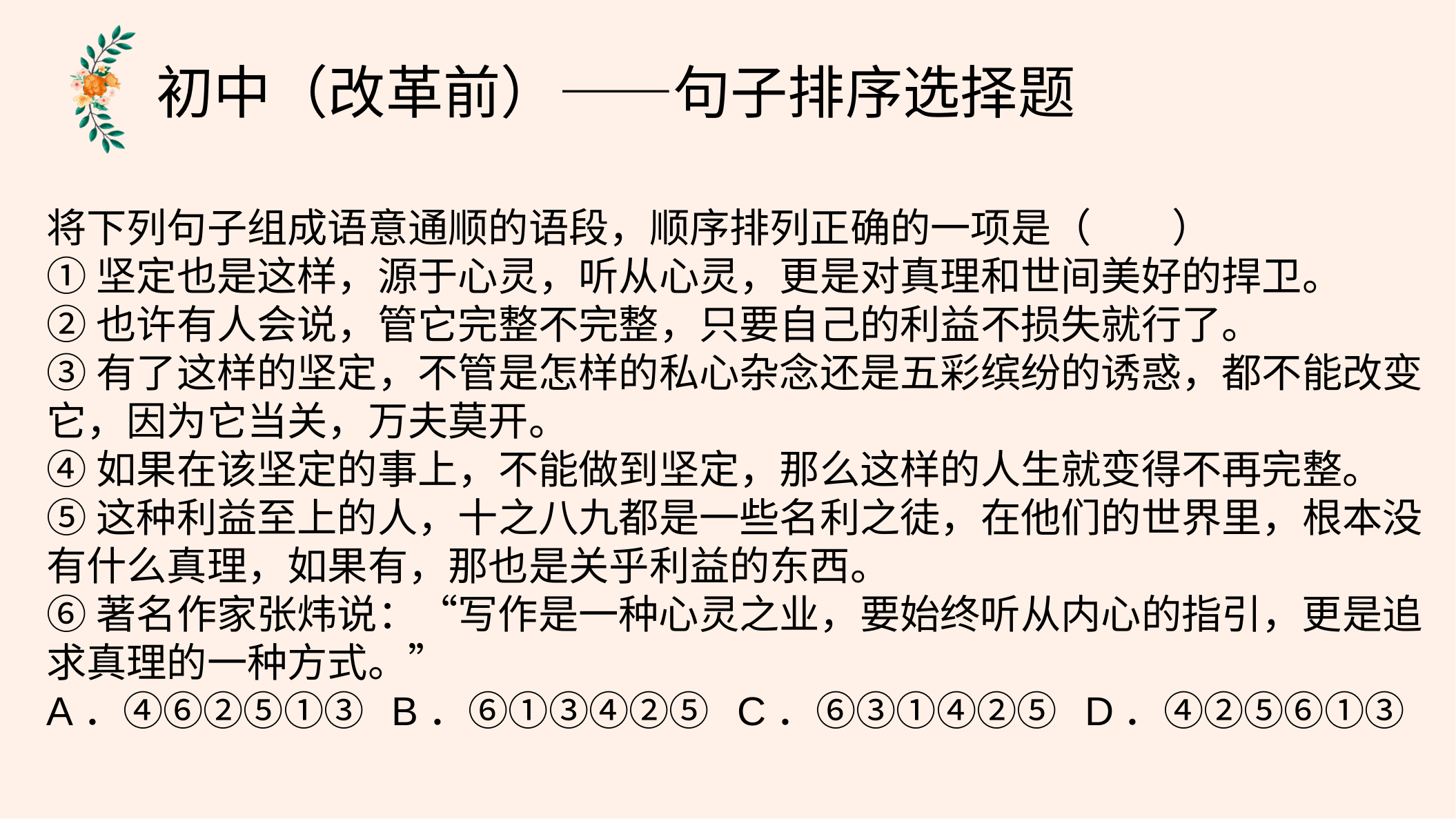

初中（改革前）——句子排序选择题
将下列句子组成语意通顺的语段，顺序排列正确的一项是（　　）
①坚定也是这样，源于心灵，听从心灵，更是对真理和世间美好的捍卫。
②也许有人会说，管它完整不完整，只要自己的利益不损失就行了。
③有了这样的坚定，不管是怎样的私心杂念还是五彩缤纷的诱惑，都不能改变它，因为它当关，万夫莫开。
④如果在该坚定的事上，不能做到坚定，那么这样的人生就变得不再完整。
⑤这种利益至上的人，十之八九都是一些名利之徒，在他们的世界里，根本没有什么真理，如果有，那也是关乎利益的东西。
⑥著名作家张炜说：“写作是一种心灵之业，要始终听从内心的指引，更是追求真理的一种方式。”
A．④⑥②⑤①③  B．⑥①③④②⑤  C．⑥③①④②⑤  D．④②⑤⑥①③